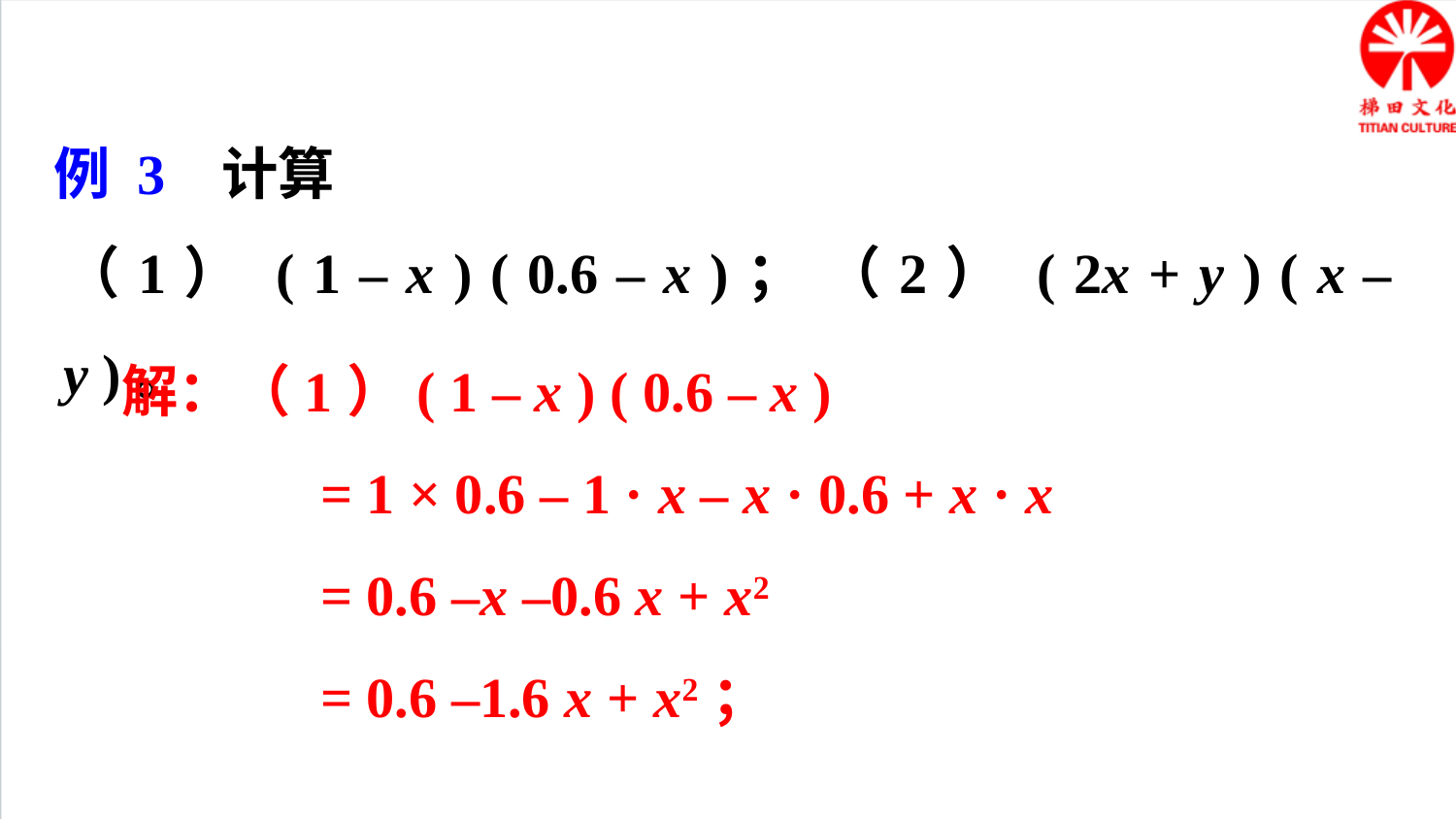

例 3   计算
（1） ( 1 – x ) ( 0.6 – x )； （2） ( 2x + y ) ( x – y )。
 解：（1）( 1 – x ) ( 0.6 – x )
                = 1 × 0.6 – 1 · x – x · 0.6 + x · x
                = 0.6 –x –0.6 x + x2
                = 0.6 –1.6 x + x2；